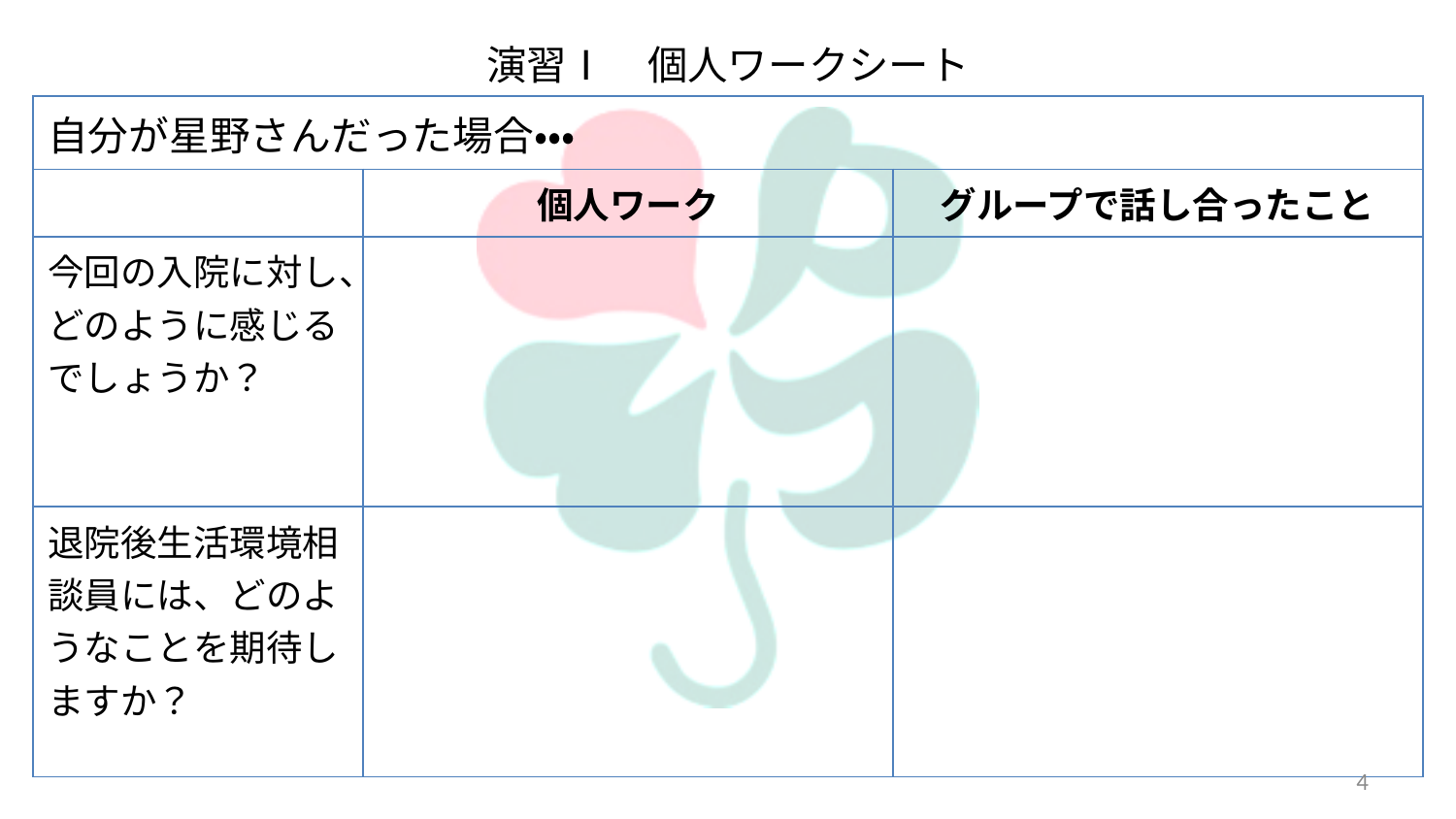

# 演習Ⅰ　個人ワークシート
| 自分が星野さんだった場合・・・ |  |  |
| --- | --- | --- |
|  | 個人ワーク | グループで話し合ったこと |
| 今回の入院に対し、どのように感じるでしょうか？ |  |  |
| 退院後生活環境相談員には、どのようなことを期待しますか？ |  |  |
4